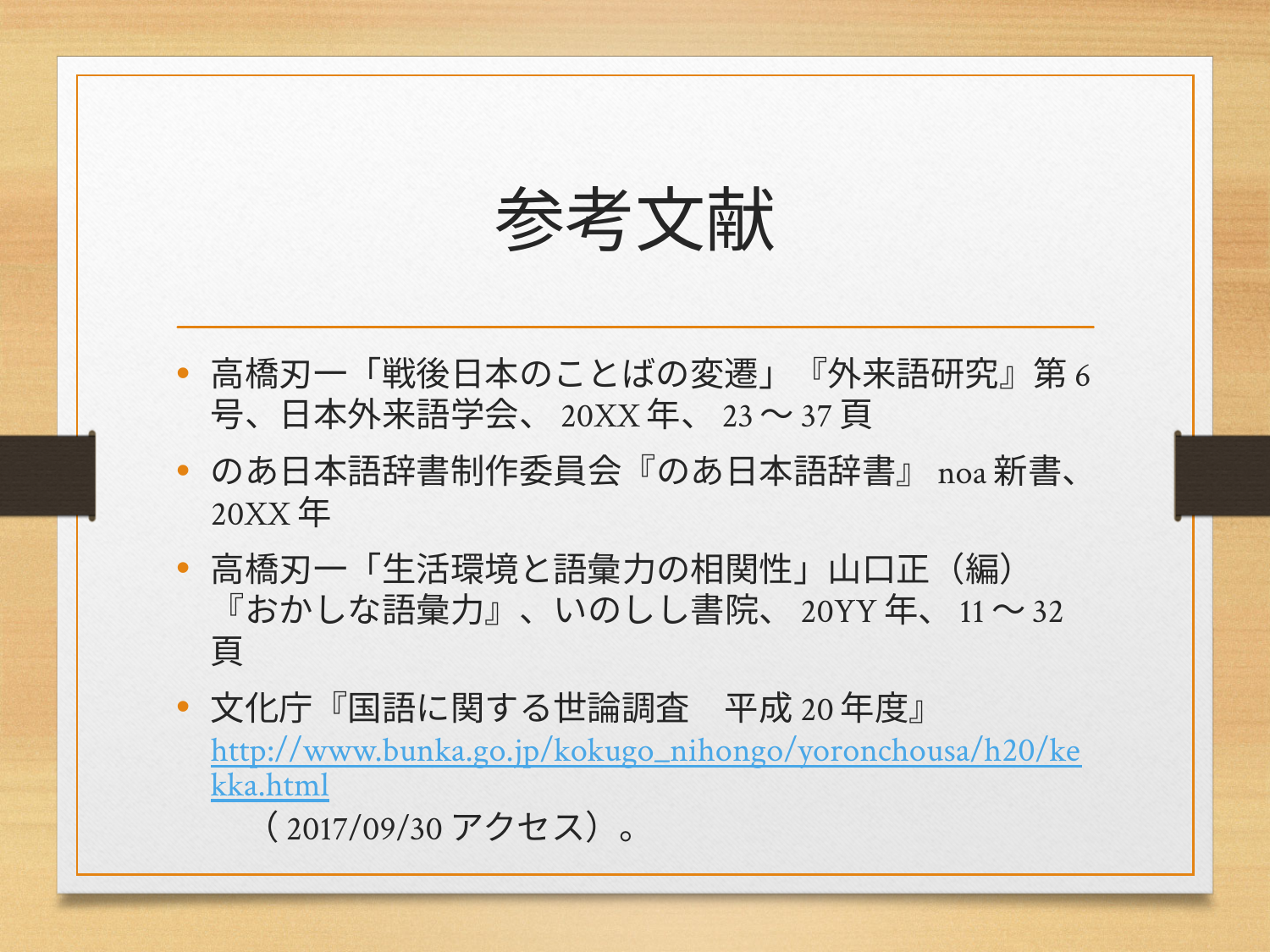

# 参考文献
高橋刃一「戦後日本のことばの変遷」『外来語研究』第6号、日本外来語学会、20XX年、23～37頁
のあ日本語辞書制作委員会『のあ日本語辞書』noa新書、20XX年
高橋刃一「生活環境と語彙力の相関性」山口正（編）『おかしな語彙力』、いのしし書院、20YY年、11～32頁
文化庁『国語に関する世論調査　平成20年度』http://www.bunka.go.jp/kokugo_nihongo/yoronchousa/h20/kekka.html　（2017/09/30アクセス）。